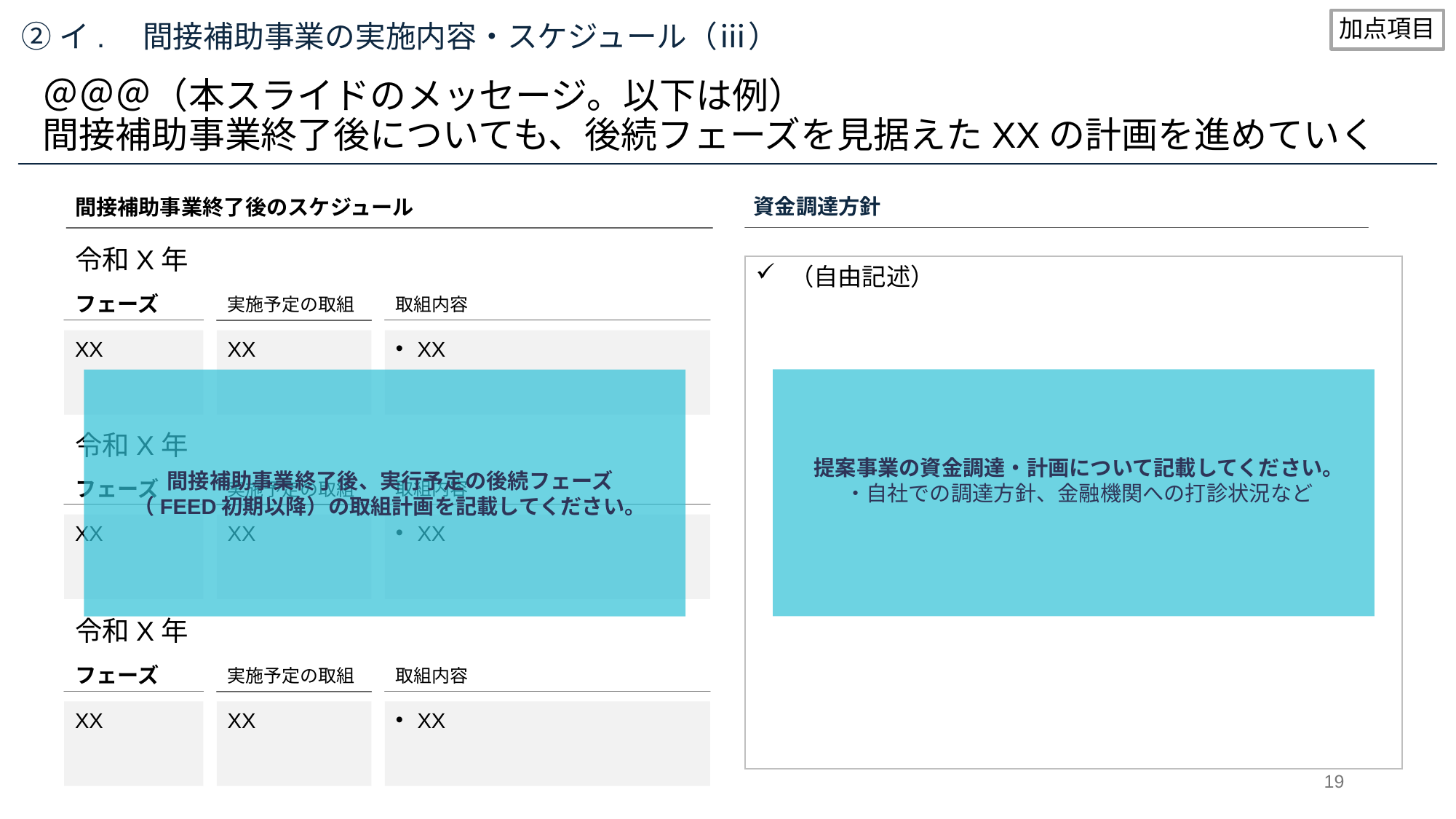

加点項目
②イ.　間接補助事業の実施内容・スケジュール（ⅲ）
＠＠＠（本スライドのメッセージ。以下は例）
間接補助事業終了後についても、後続フェーズを見据えたXXの計画を進めていく
資金調達方針
間接補助事業終了後のスケジュール
令和X年
フェーズ
実施予定の取組
XX
XX
令和X年
フェーズ
実施予定の取組
XX
XX
令和X年
フェーズ
実施予定の取組
XX
XX
取組内容
XX
取組内容
XX
取組内容
XX
（自由記述）
提案事業の資金調達・計画について記載してください。
・自社での調達方針、金融機関への打診状況など
間接補助事業終了後、実行予定の後続フェーズ
（FEED初期以降）の取組計画を記載してください。
19